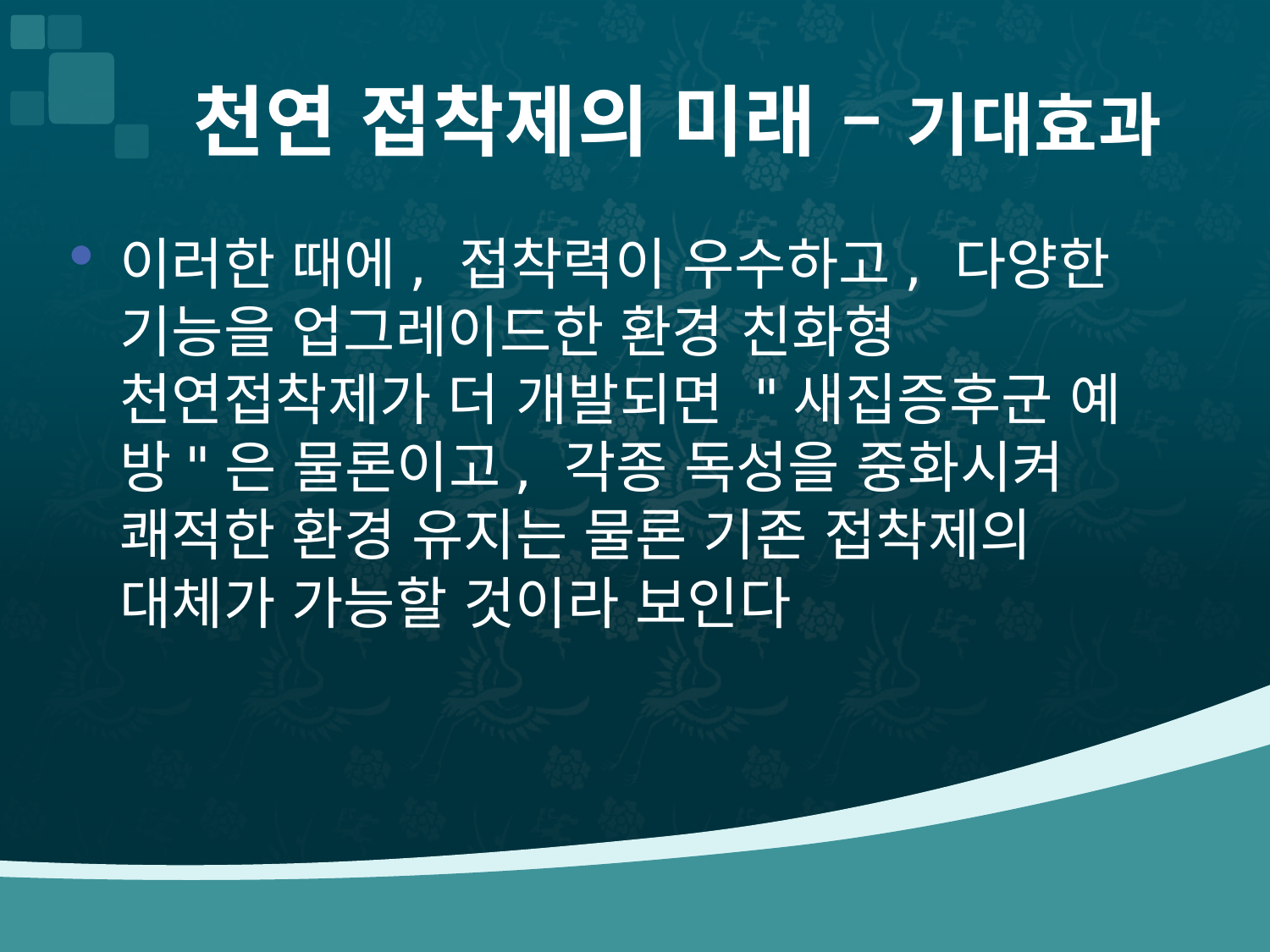

# 천연 접착제의 미래 – 기대효과
이러한 때에, 접착력이 우수하고, 다양한 기능을 업그레이드한 환경 친화형 천연접착제가 더 개발되면 "새집증후군 예방"은 물론이고, 각종 독성을 중화시켜 쾌적한 환경 유지는 물론 기존 접착제의 대체가 가능할 것이라 보인다